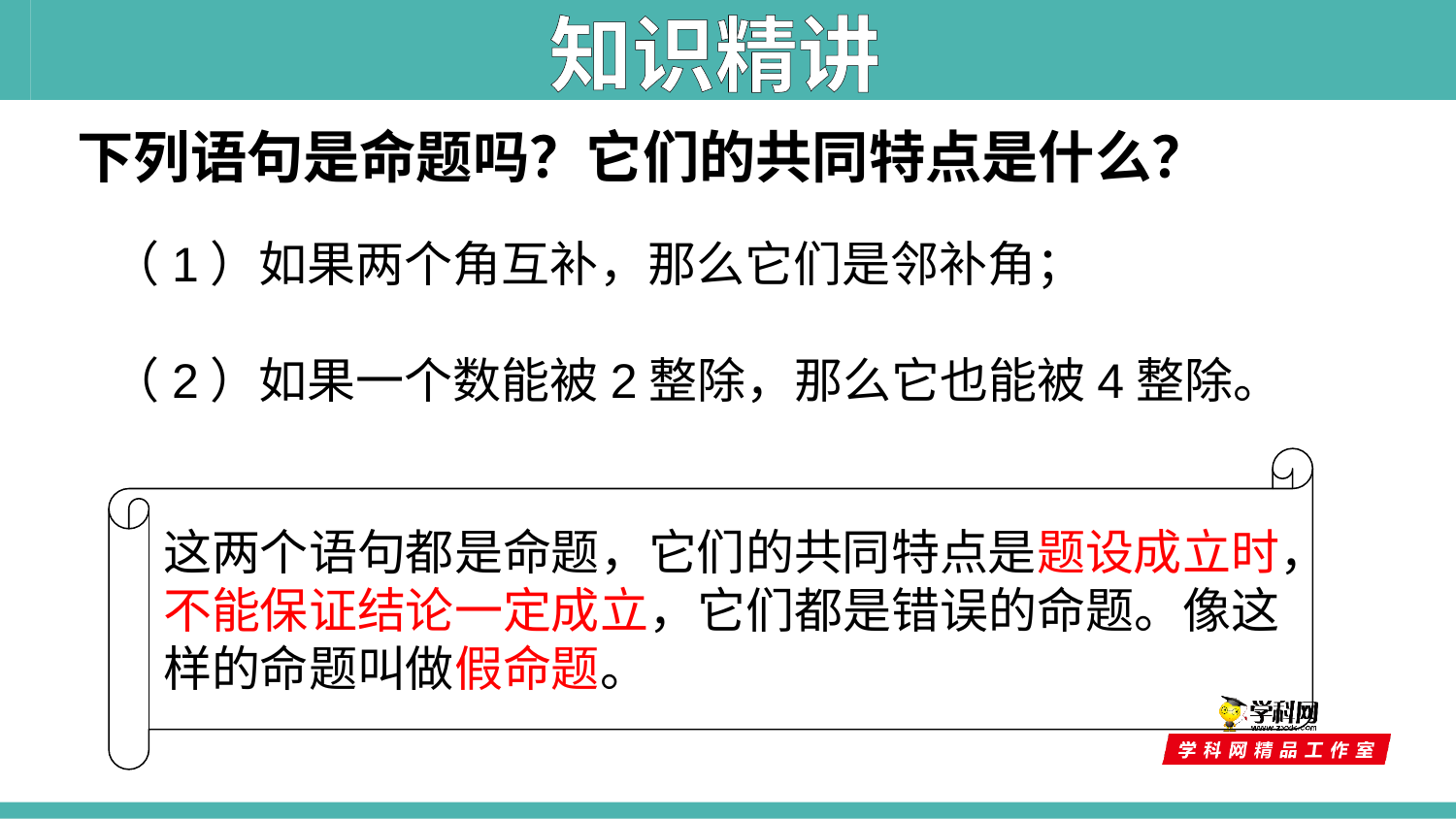

知识精讲
下列语句是命题吗？它们的共同特点是什么？
（1）如果两个角互补，那么它们是邻补角；

（2）如果一个数能被2整除，那么它也能被4整除。
这两个语句都是命题，它们的共同特点是题设成立时，
不能保证结论一定成立，它们都是错误的命题。像这
样的命题叫做假命题。